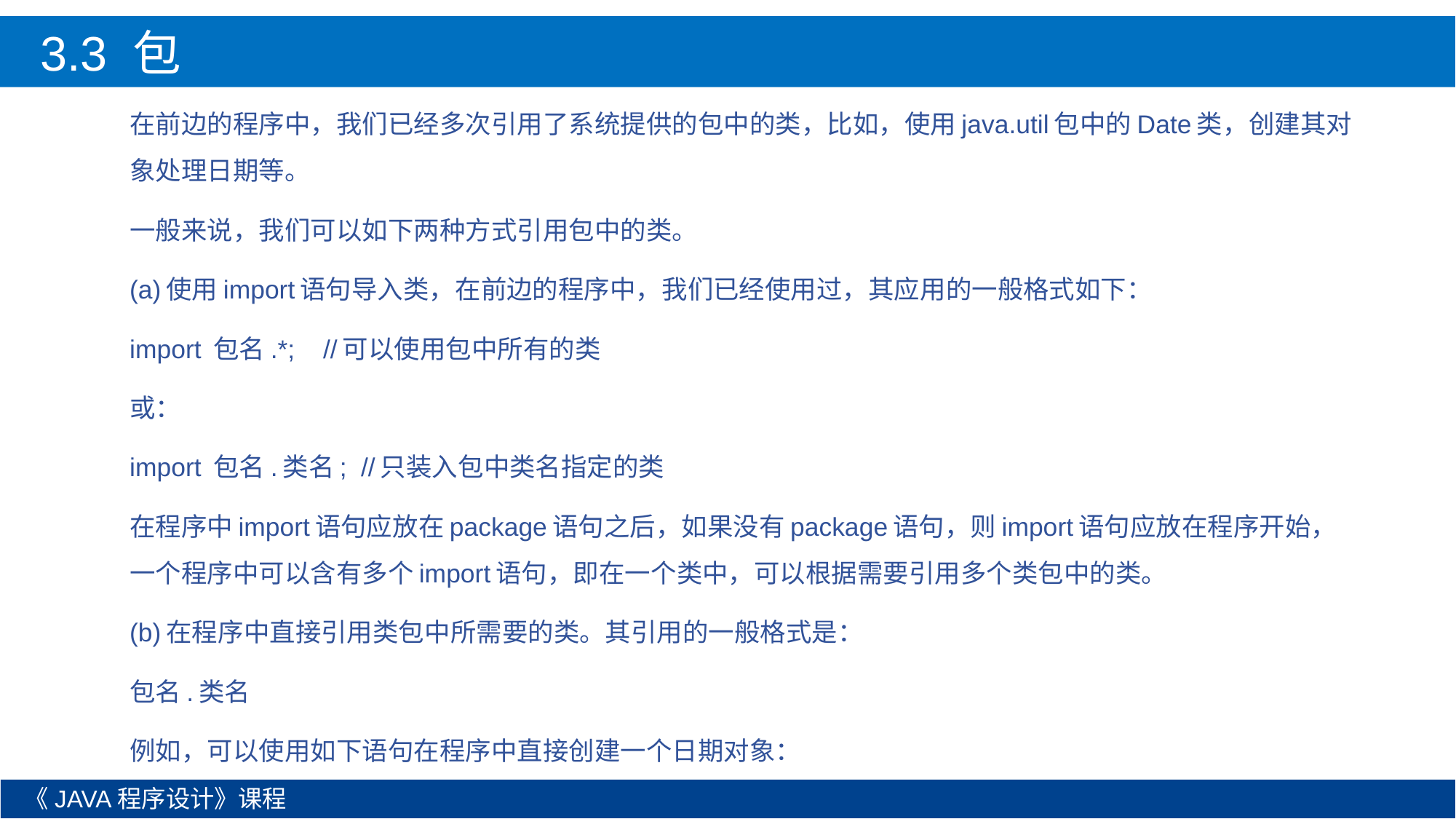

3.3 包
在前边的程序中，我们已经多次引用了系统提供的包中的类，比如，使用java.util包中的Date类，创建其对象处理日期等。
一般来说，我们可以如下两种方式引用包中的类。
(a)使用import语句导入类，在前边的程序中，我们已经使用过，其应用的一般格式如下：
import 包名.*;    //可以使用包中所有的类
或：
import 包名.类名;  //只装入包中类名指定的类
在程序中import语句应放在package语句之后，如果没有package语句，则import语句应放在程序开始，一个程序中可以含有多个import语句，即在一个类中，可以根据需要引用多个类包中的类。
(b)在程序中直接引用类包中所需要的类。其引用的一般格式是：
包名.类名
例如，可以使用如下语句在程序中直接创建一个日期对象：

《JAVA程序设计》课程